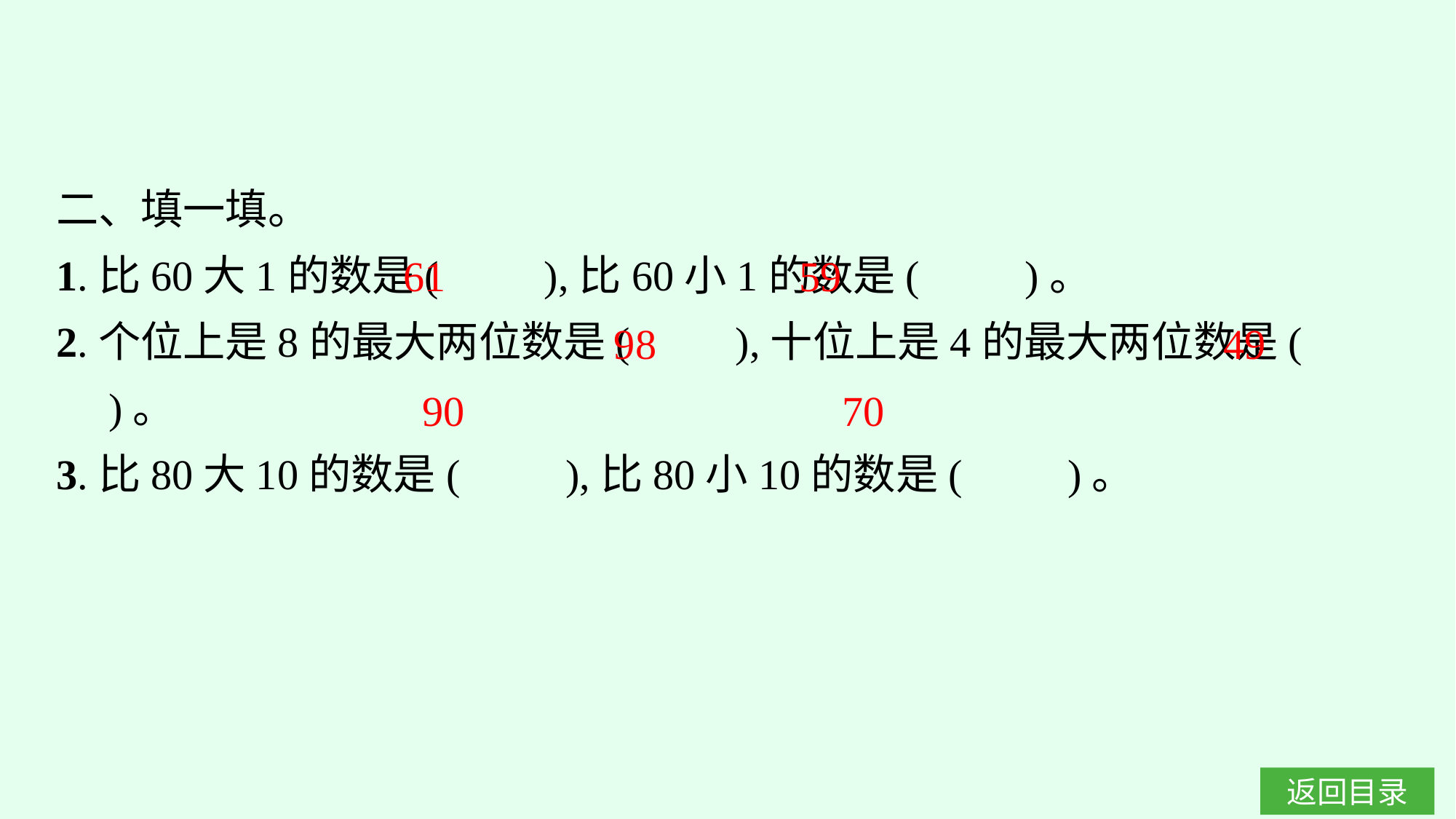

二、填一填。
1.比60大1的数是(　　),比60小1的数是(　　)。
2.个位上是8的最大两位数是(　　),十位上是4的最大两位数是(　　)。
3.比80大10的数是(　　),比80小10的数是(　　)。
61
59
98
49
90
70